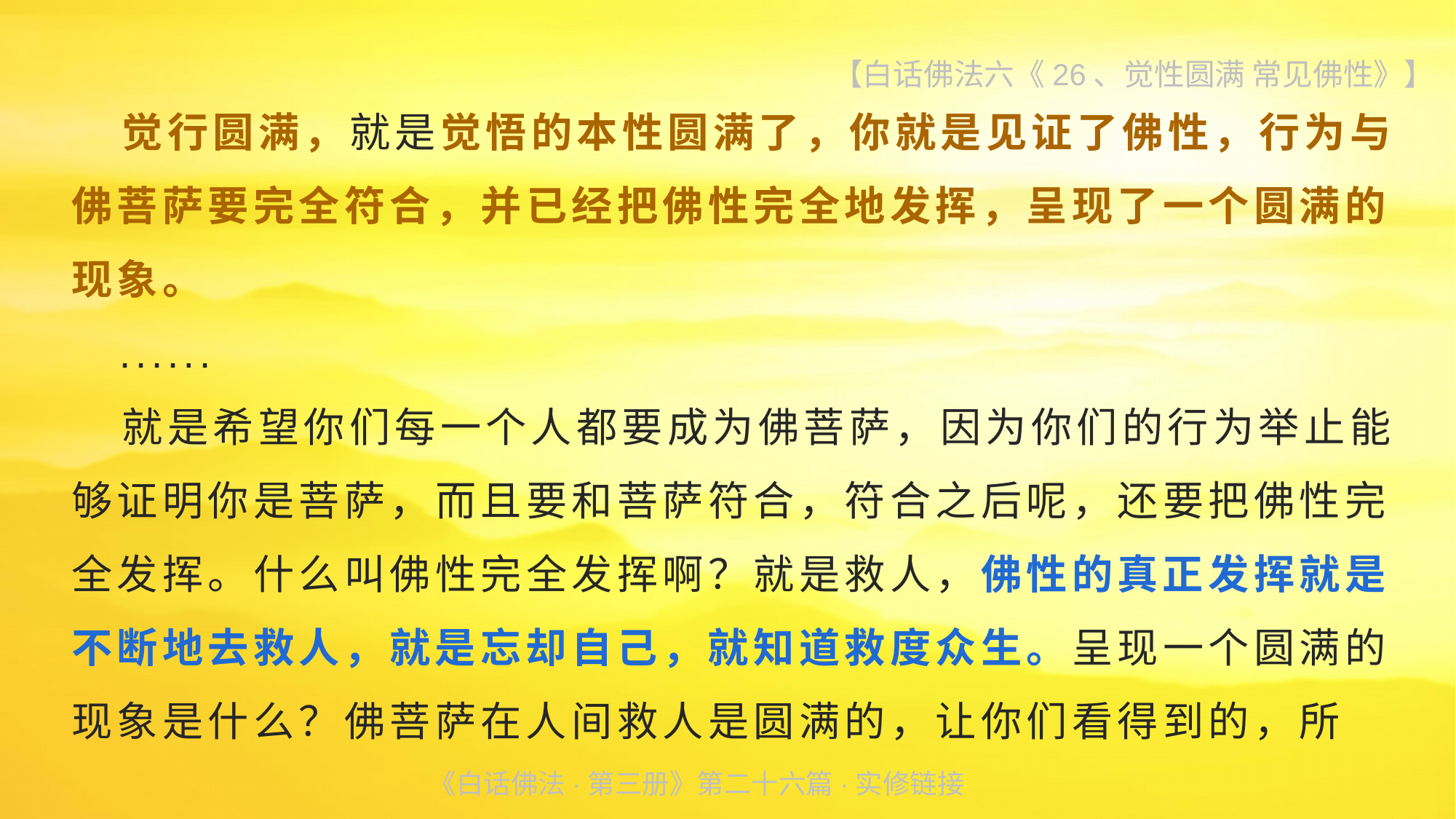

【白话佛法六《26、觉性圆满 常见佛性》】
   觉行圆满，就是觉悟的本性圆满了，你就是见证了佛性，行为与佛菩萨要完全符合，并已经把佛性完全地发挥，呈现了一个圆满的现象。
   ......
   就是希望你们每一个人都要成为佛菩萨，因为你们的行为举止能够证明你是菩萨，而且要和菩萨符合，符合之后呢，还要把佛性完全发挥。什么叫佛性完全发挥啊？就是救人，佛性的真正发挥就是不断地去救人，就是忘却自己，就知道救度众生。呈现一个圆满的现象是什么？佛菩萨在人间救人是圆满的，让你们看得到的，所
《白话佛法·第三册》第二十六篇·实修链接